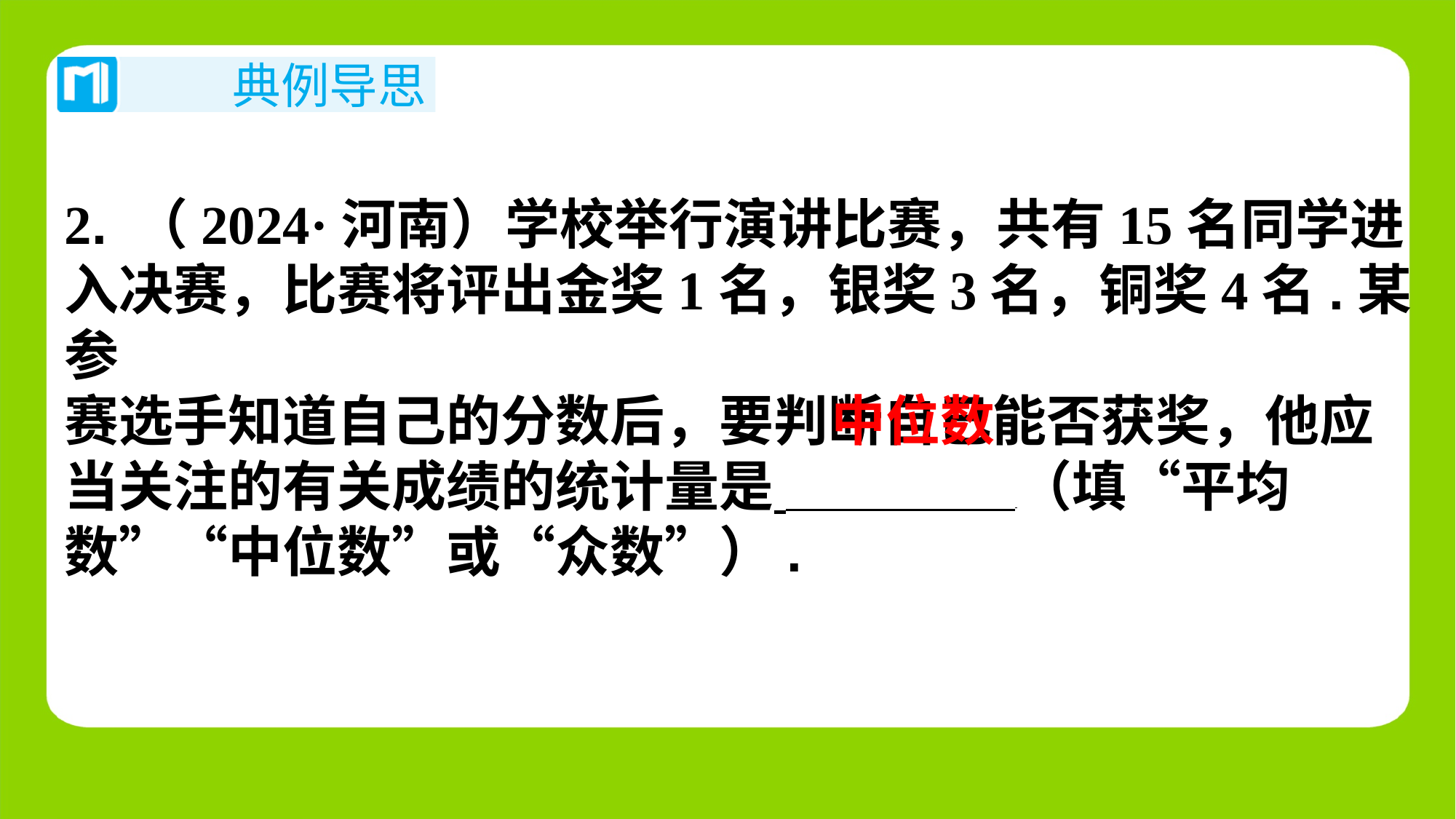

2. （2024·河南）学校举行演讲比赛，共有15名同学进
入决赛，比赛将评出金奖1名，银奖3名，铜奖4名.某参
赛选手知道自己的分数后，要判断自己能否获奖，他应
当关注的有关成绩的统计量是                                    （填“平均
数”“中位数”或“众数”）.
中位数